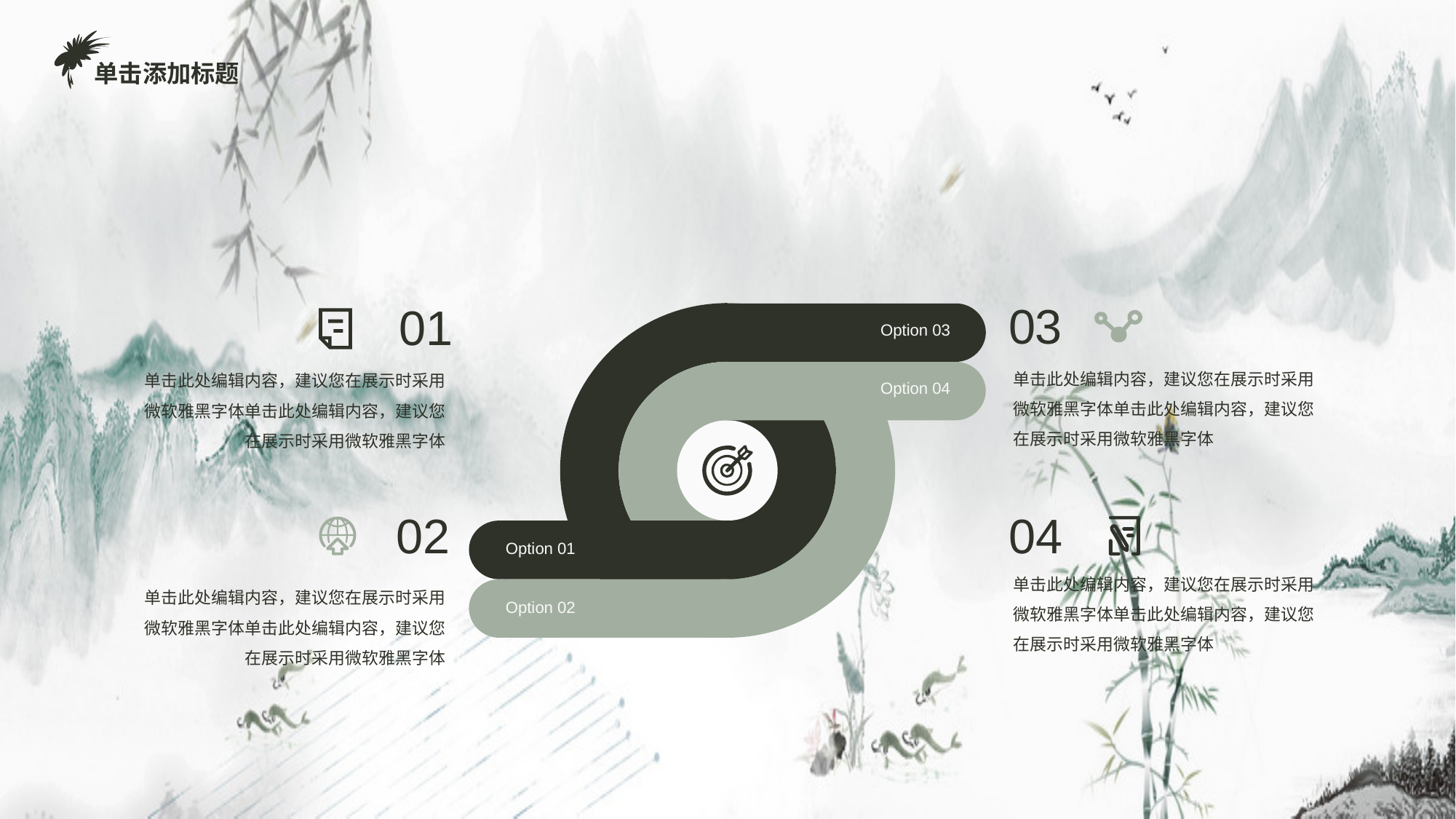

单击添加标题
03
01

Option 03

单击此处编辑内容，建议您在展示时采用微软雅黑字体单击此处编辑内容，建议您在展示时采用微软雅黑字体
单击此处编辑内容，建议您在展示时采用微软雅黑字体单击此处编辑内容，建议您在展示时采用微软雅黑字体

Option 04

02
04

Option 01

单击此处编辑内容，建议您在展示时采用微软雅黑字体单击此处编辑内容，建议您在展示时采用微软雅黑字体
单击此处编辑内容，建议您在展示时采用微软雅黑字体单击此处编辑内容，建议您在展示时采用微软雅黑字体

Option 02